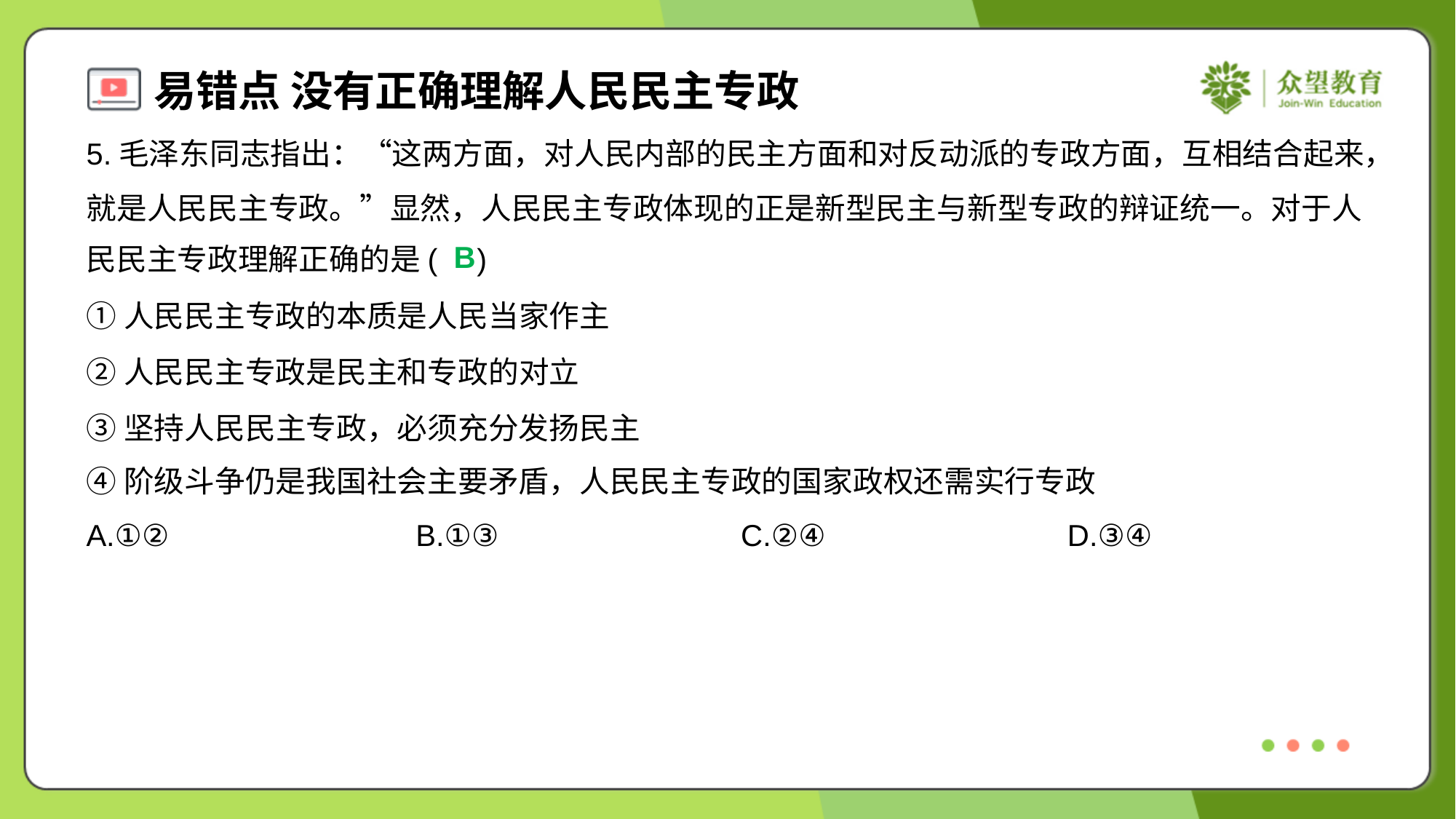

5.毛泽东同志指出：“这两方面，对人民内部的民主方面和对反动派的专政方面，互相结合起来，
就是人民民主专政。”显然，人民民主专政体现的正是新型民主与新型专政的辩证统一。对于人
民民主专政理解正确的是(     )
B
①人民民主专政的本质是人民当家作主
②人民民主专政是民主和专政的对立
③坚持人民民主专政，必须充分发扬民主
④阶级斗争仍是我国社会主要矛盾，人民民主专政的国家政权还需实行专政
A.①②	B.①③	C.②④	D.③④